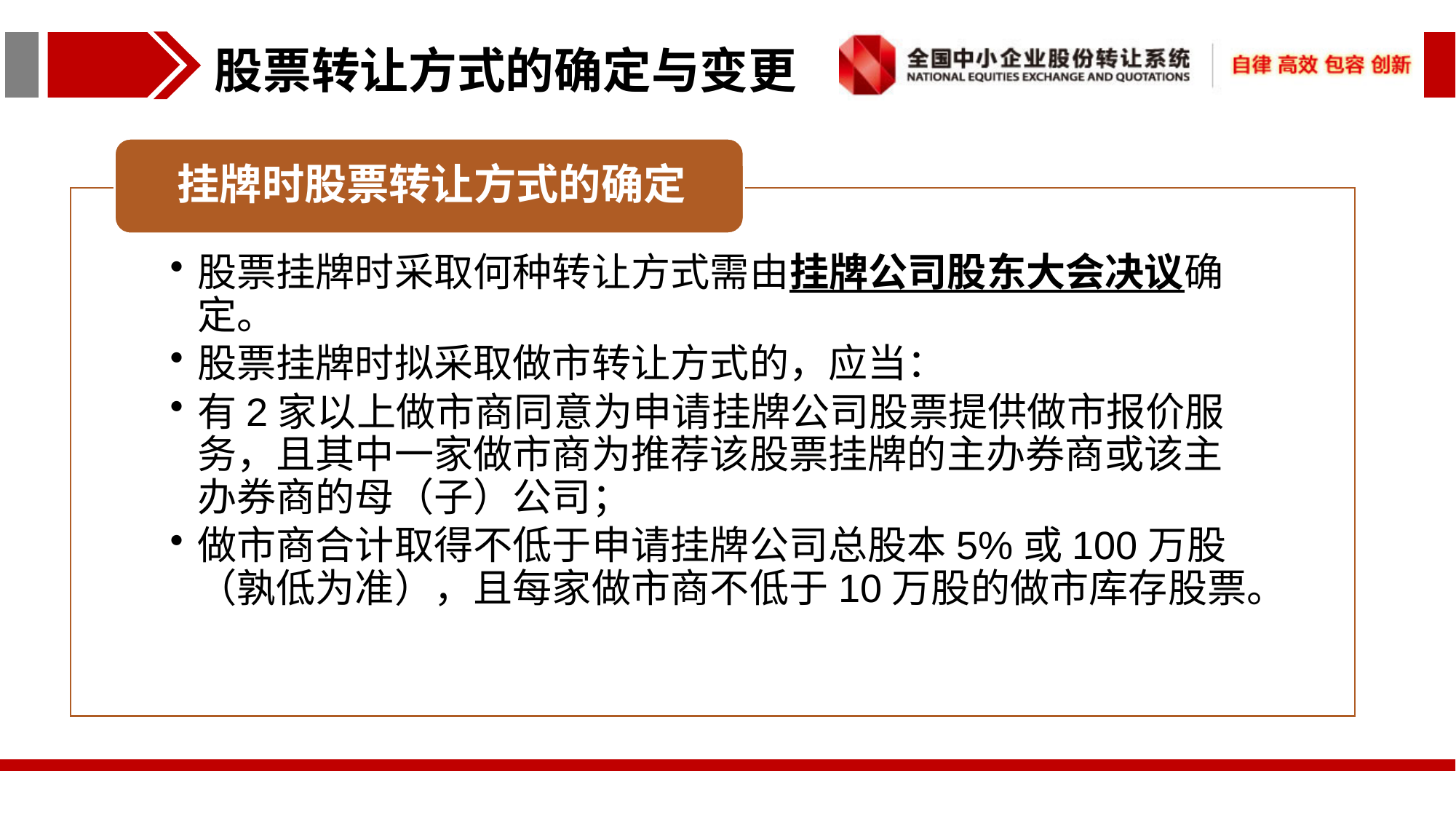

股票转让方式的确定与变更
股票挂牌时采取何种转让方式需由挂牌公司股东大会决议确定。
股票挂牌时拟采取做市转让方式的，应当：
有2家以上做市商同意为申请挂牌公司股票提供做市报价服务，且其中一家做市商为推荐该股票挂牌的主办券商或该主办券商的母（子）公司；
做市商合计取得不低于申请挂牌公司总股本5%或100万股（孰低为准），且每家做市商不低于10万股的做市库存股票。
挂牌时股票转让方式的确定
8